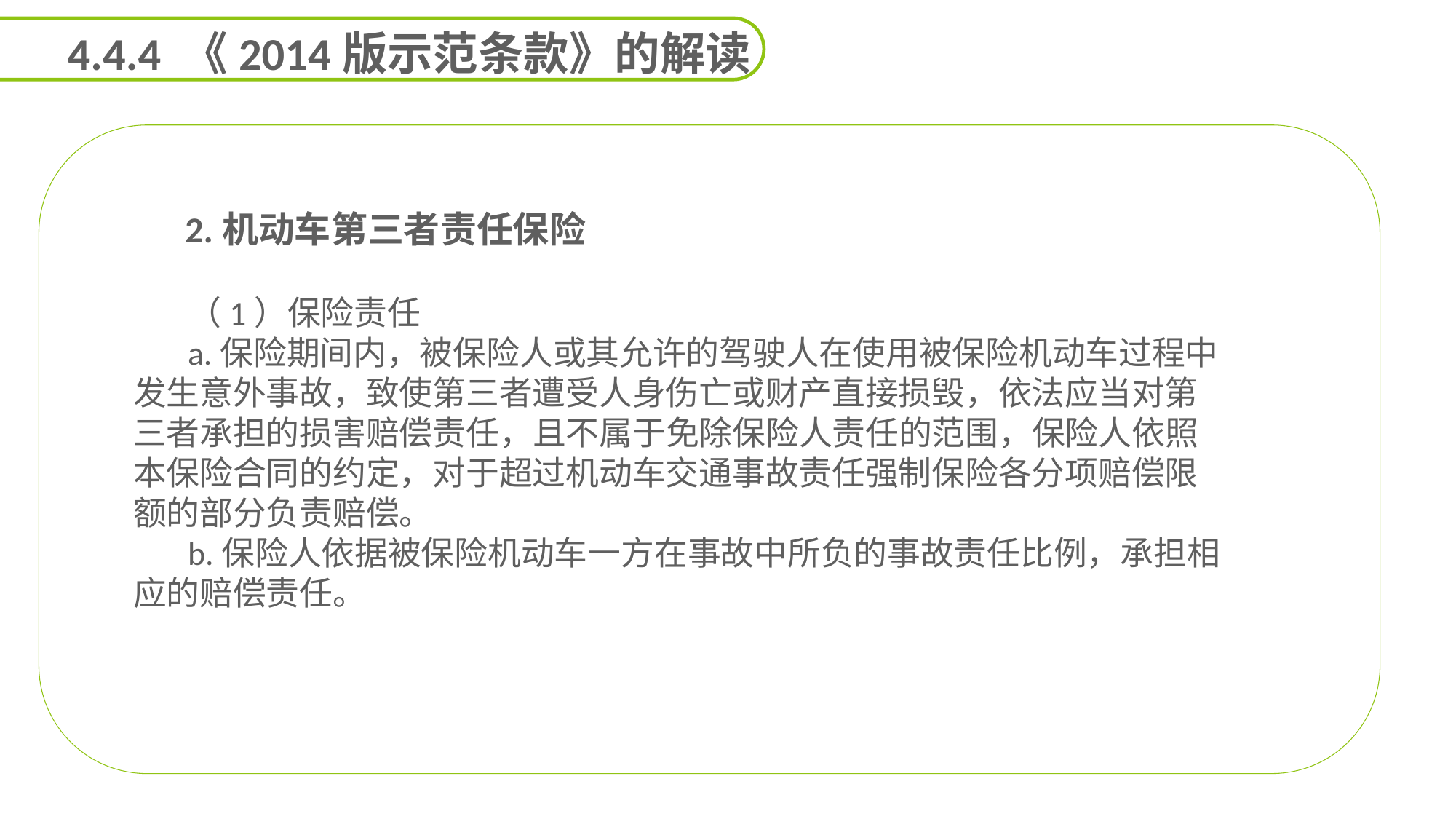

4.4.4 《2014版示范条款》的解读

     2.机动车第三者责任保险

（1）保险责任
a.保险期间内，被保险人或其允许的驾驶人在使用被保险机动车过程中发生意外事故，致使第三者遭受人身伤亡或财产直接损毁，依法应当对第三者承担的损害赔偿责任，且不属于免除保险人责任的范围，保险人依照本保险合同的约定，对于超过机动车交通事故责任强制保险各分项赔偿限额的部分负责赔偿。
b.保险人依据被保险机动车一方在事故中所负的事故责任比例，承担相应的赔偿责任。

能力
目标
延迟符